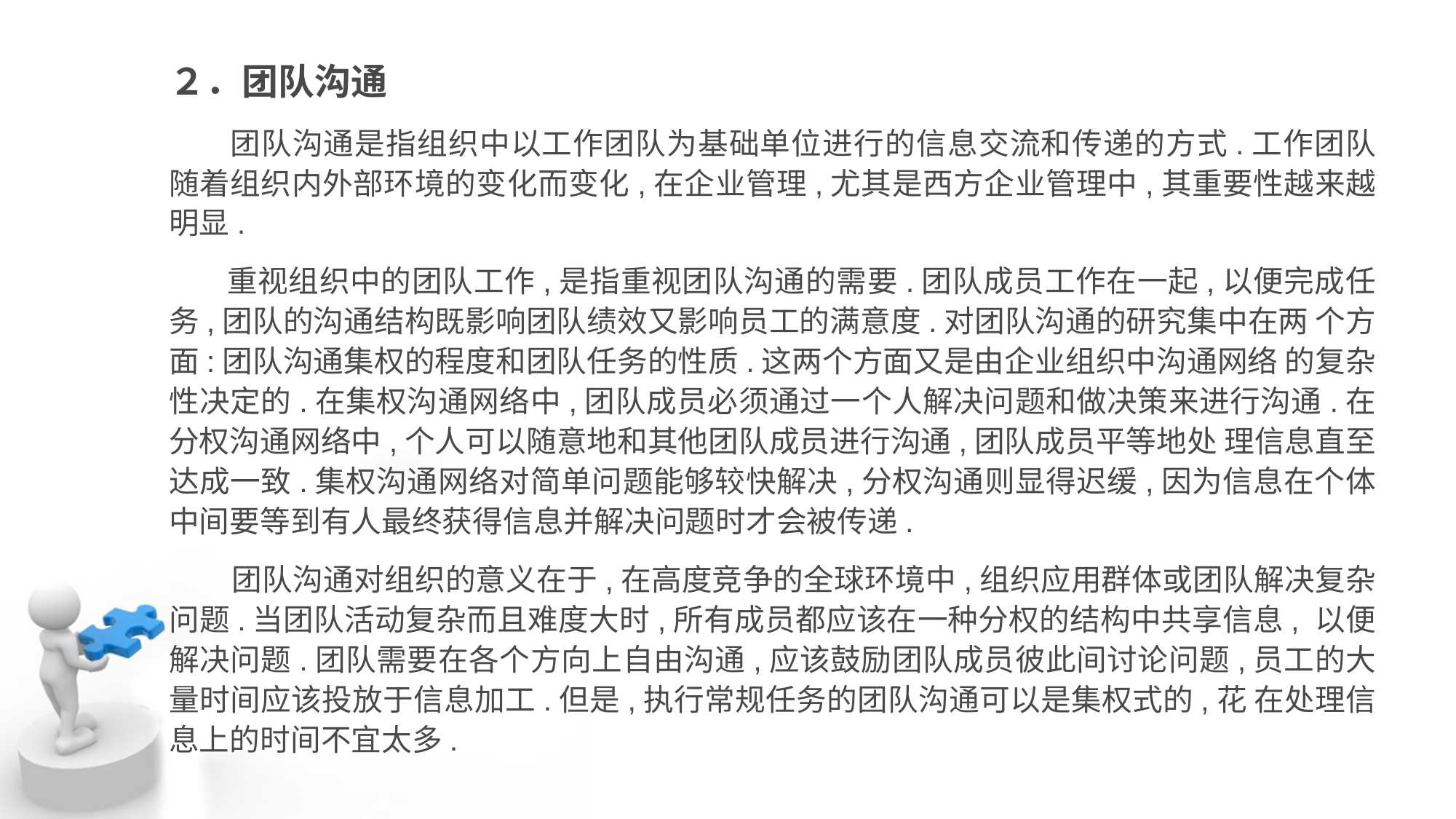

２．团队沟通
       团队沟通是指组织中以工作团队为基础单位进行的信息交流和传递的方式.工作团队 随着组织内外部环境的变化而变化,在企业管理,尤其是西方企业管理中,其重要性越来越明显.
       重视组织中的团队工作,是指重视团队沟通的需要.团队成员工作在一起,以便完成任务,团队的沟通结构既影响团队绩效又影响员工的满意度.对团队沟通的研究集中在两 个方面:团队沟通集权的程度和团队任务的性质.这两个方面又是由企业组织中沟通网络 的复杂性决定的.在集权沟通网络中,团队成员必须通过一个人解决问题和做决策来进行沟通.在分权沟通网络中,个人可以随意地和其他团队成员进行沟通,团队成员平等地处 理信息直至达成一致.集权沟通网络对简单问题能够较快解决,分权沟通则显得迟缓,因为信息在个体中间要等到有人最终获得信息并解决问题时才会被传递.
        团队沟通对组织的意义在于,在高度竞争的全球环境中,组织应用群体或团队解决复杂问题.当团队活动复杂而且难度大时,所有成员都应该在一种分权的结构中共享信息, 以便解决问题.团队需要在各个方向上自由沟通,应该鼓励团队成员彼此间讨论问题,员工的大量时间应该投放于信息加工.但是,执行常规任务的团队沟通可以是集权式的,花 在处理信息上的时间不宜太多.